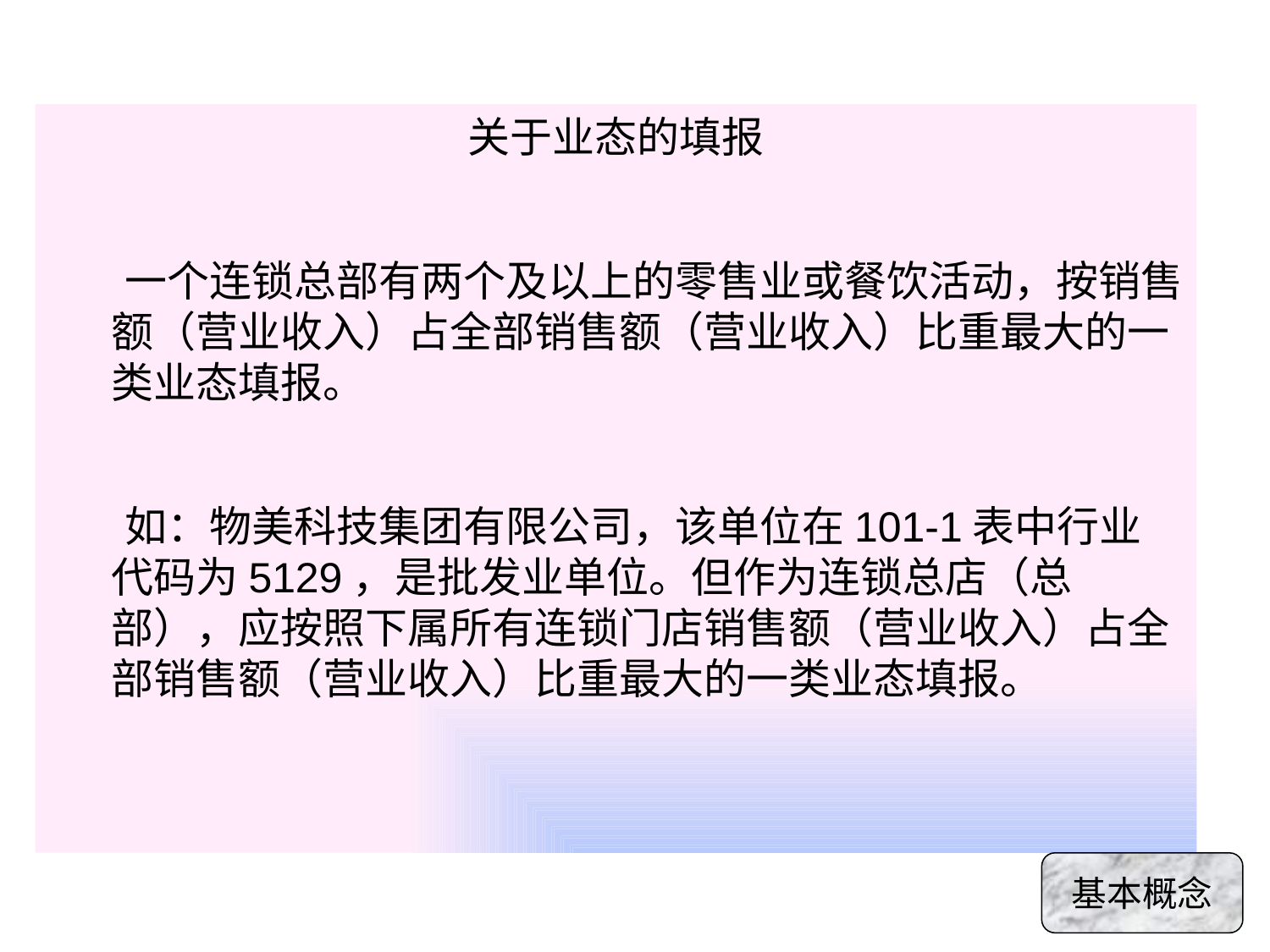

关于业态的填报

       一个连锁总部有两个及以上的零售业或餐饮活动，按销售额（营业收入）占全部销售额（营业收入）比重最大的一类业态填报。

       如：物美科技集团有限公司，该单位在101-1表中行业代码为5129，是批发业单位。但作为连锁总店（总部），应按照下属所有连锁门店销售额（营业收入）占全部销售额（营业收入）比重最大的一类业态填报。

基本概念